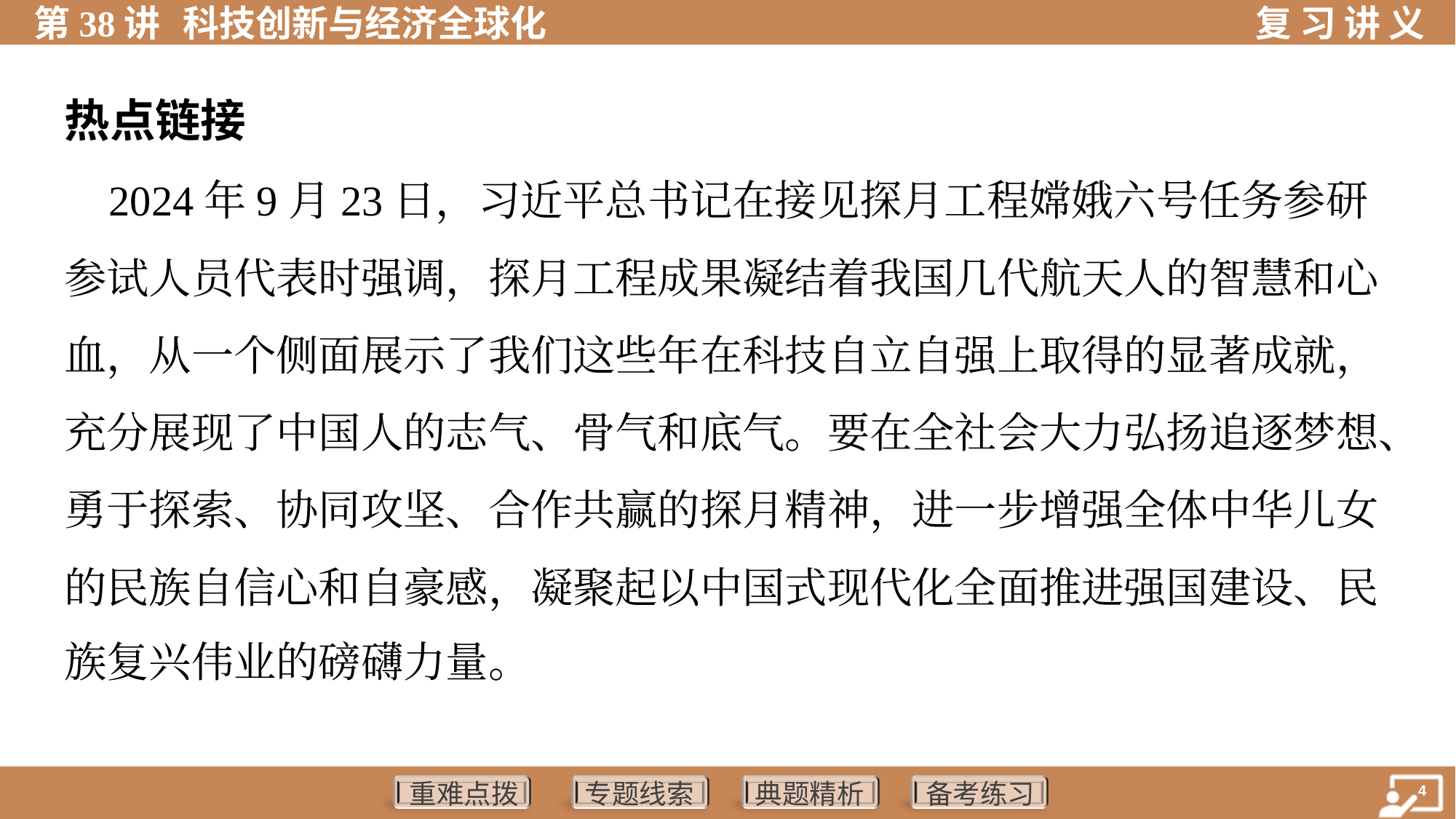

热点链接
    2024年9月23日，习近平总书记在接见探月工程嫦娥六号任务参研
参试人员代表时强调，探月工程成果凝结着我国几代航天人的智慧和心
血，从一个侧面展示了我们这些年在科技自立自强上取得的显著成就，
充分展现了中国人的志气、骨气和底气。要在全社会大力弘扬追逐梦想、
勇于探索、协同攻坚、合作共赢的探月精神，进一步增强全体中华儿女
的民族自信心和自豪感，凝聚起以中国式现代化全面推进强国建设、民
族复兴伟业的磅礴力量。